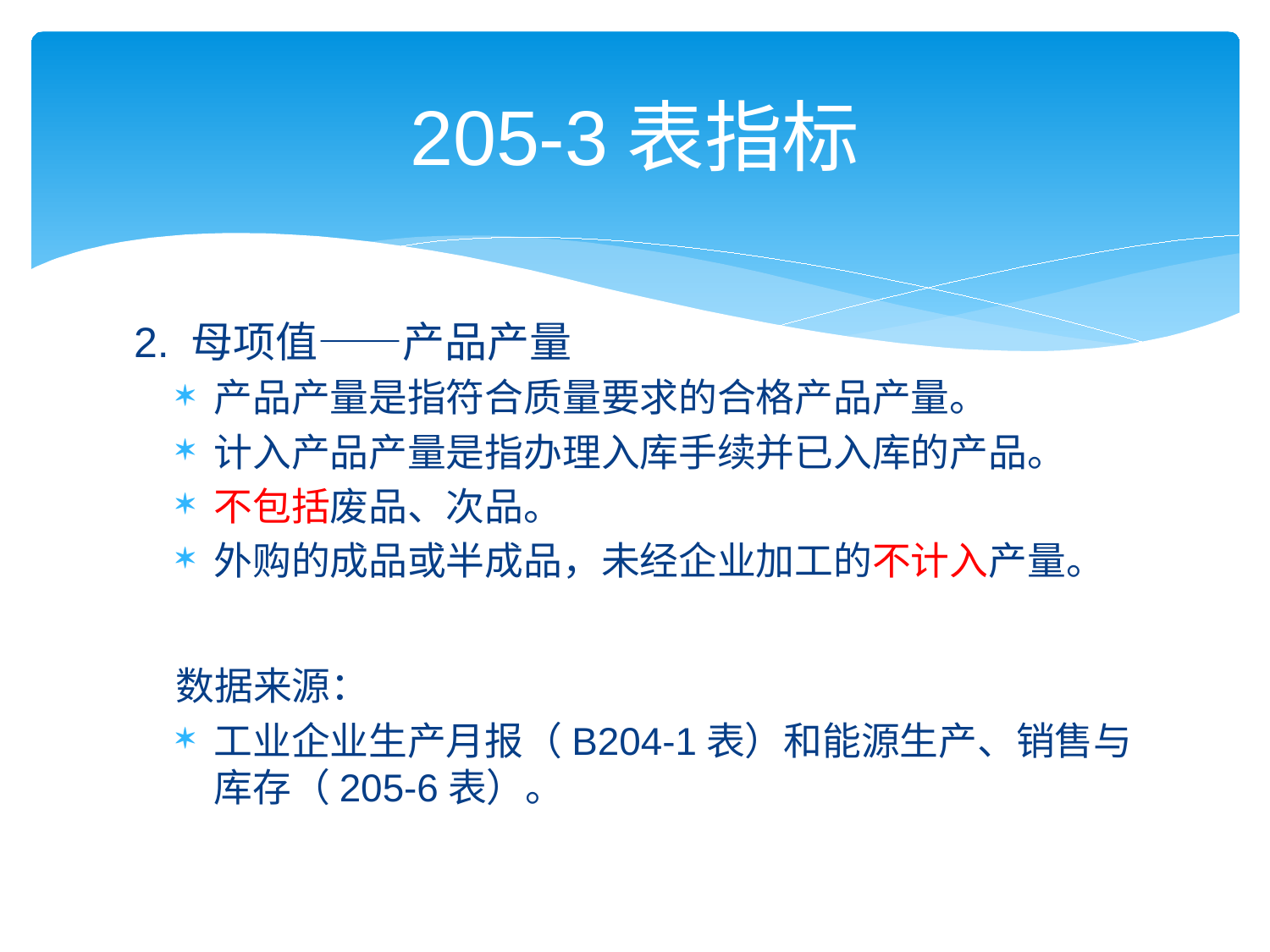

# 205-3表指标
2. 母项值——产品产量
产品产量是指符合质量要求的合格产品产量。
计入产品产量是指办理入库手续并已入库的产品。
不包括废品、次品。
外购的成品或半成品，未经企业加工的不计入产量。

数据来源：
工业企业生产月报（B204-1表）和能源生产、销售与库存（205-6表）。
20